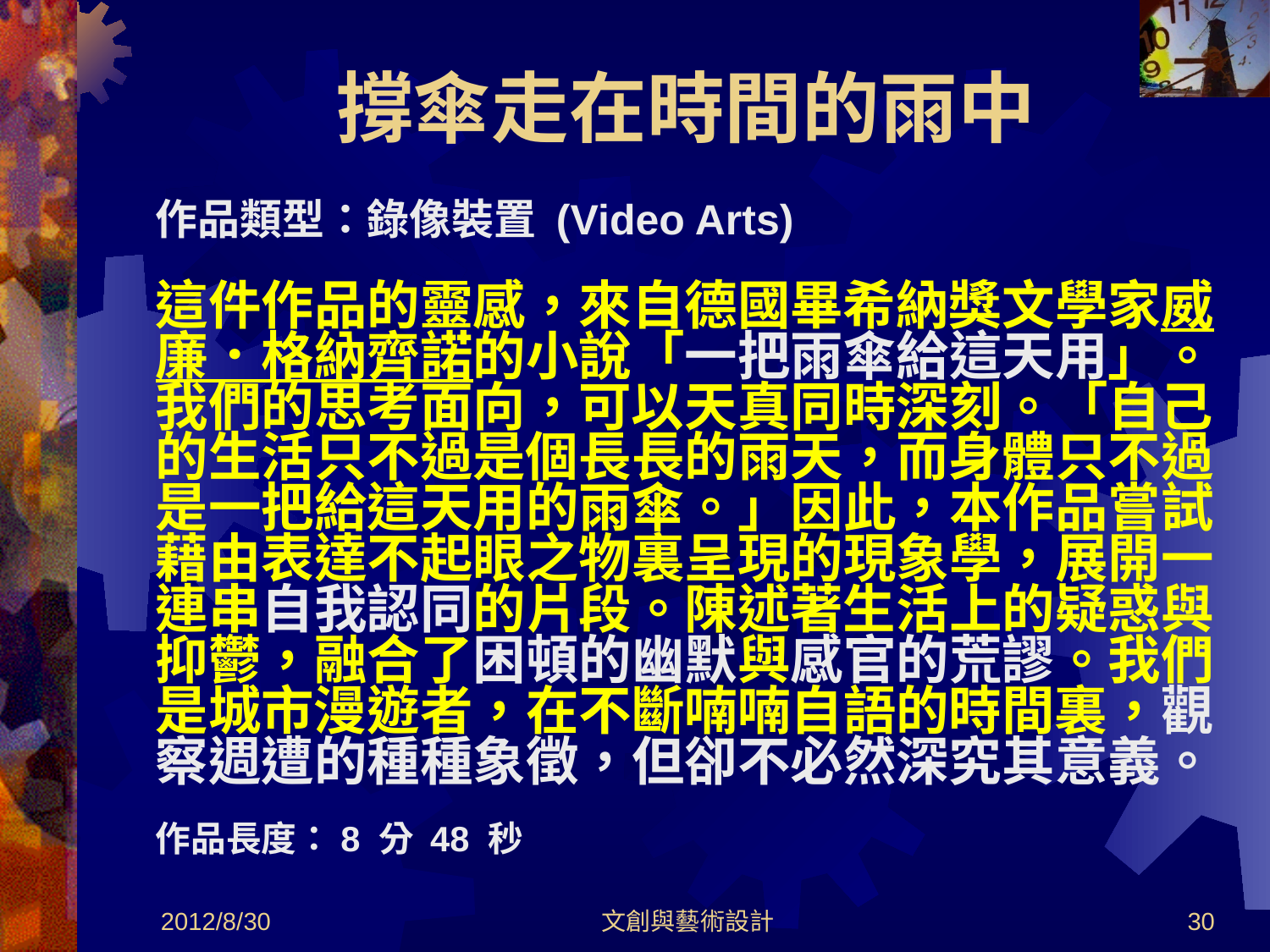

# 撐傘走在時間的雨中
 	作品類型：錄像裝置 (Video Arts) 
這件作品的靈感，來自德國畢希納獎文學家威廉．格納齊諾的小說「一把雨傘給這天用」。我們的思考面向，可以天真同時深刻。「自己的生活只不過是個長長的雨天，而身體只不過是一把給這天用的雨傘。」因此，本作品嘗試藉由表達不起眼之物裏呈現的現象學，展開一連串自我認同的片段。陳述著生活上的疑惑與抑鬱，融合了困頓的幽默與感官的荒謬。我們是城市漫遊者，在不斷喃喃自語的時間裏，觀察週遭的種種象徵，但卻不必然深究其意義。 
  
作品長度：8 分 48 秒
2012/8/30
文創與藝術設計
30